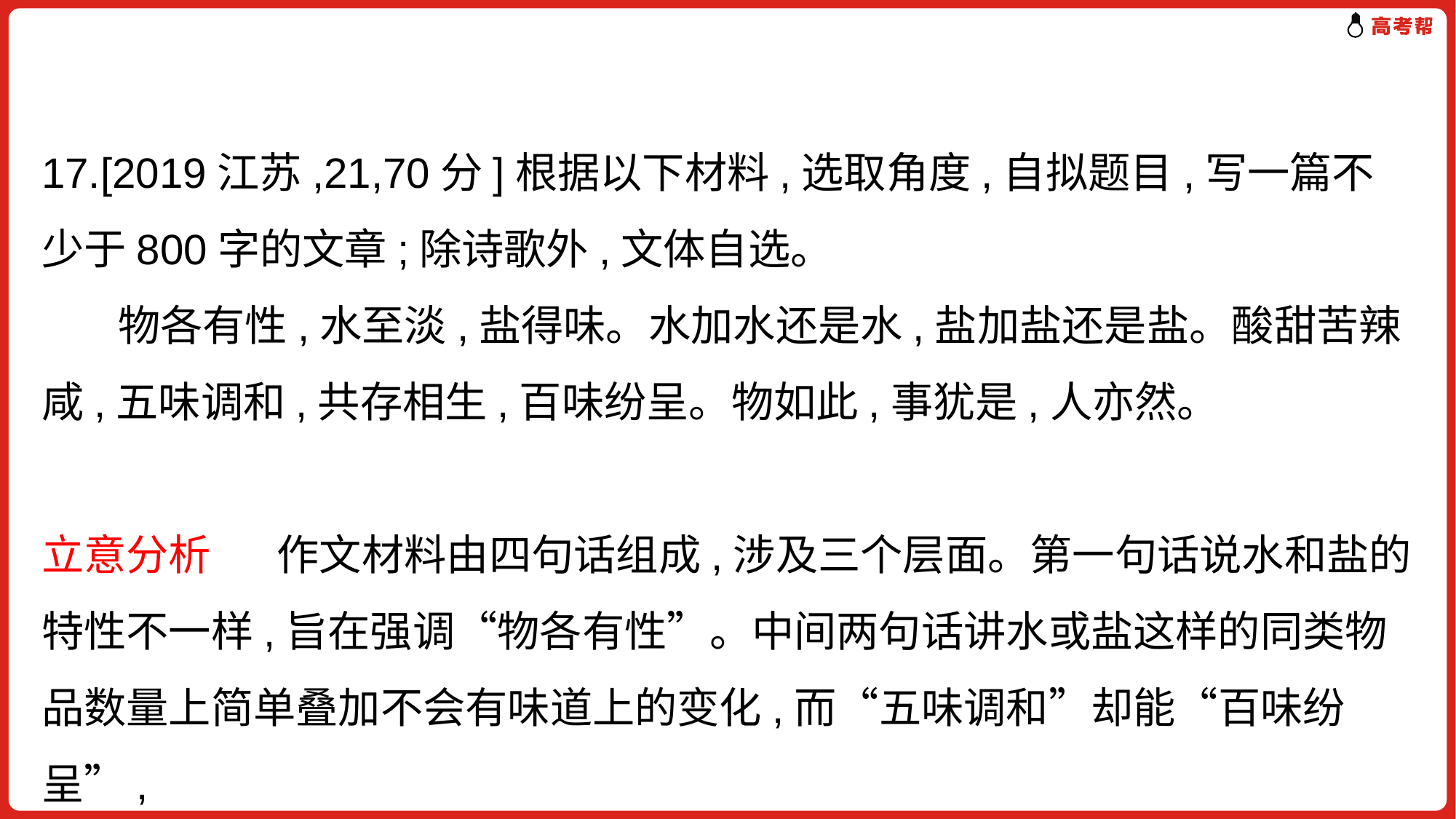

17.[2019江苏,21,70分]根据以下材料,选取角度,自拟题目,写一篇不少于800字的文章;除诗歌外,文体自选。
       物各有性,水至淡,盐得味。水加水还是水,盐加盐还是盐。酸甜苦辣咸,五味调和,共存相生,百味纷呈。物如此,事犹是,人亦然。

立意分析       作文材料由四句话组成,涉及三个层面。第一句话说水和盐的特性不一样,旨在强调“物各有性”。中间两句话讲水或盐这样的同类物品数量上简单叠加不会有味道上的变化,而“五味调和”却能“百味纷呈”,